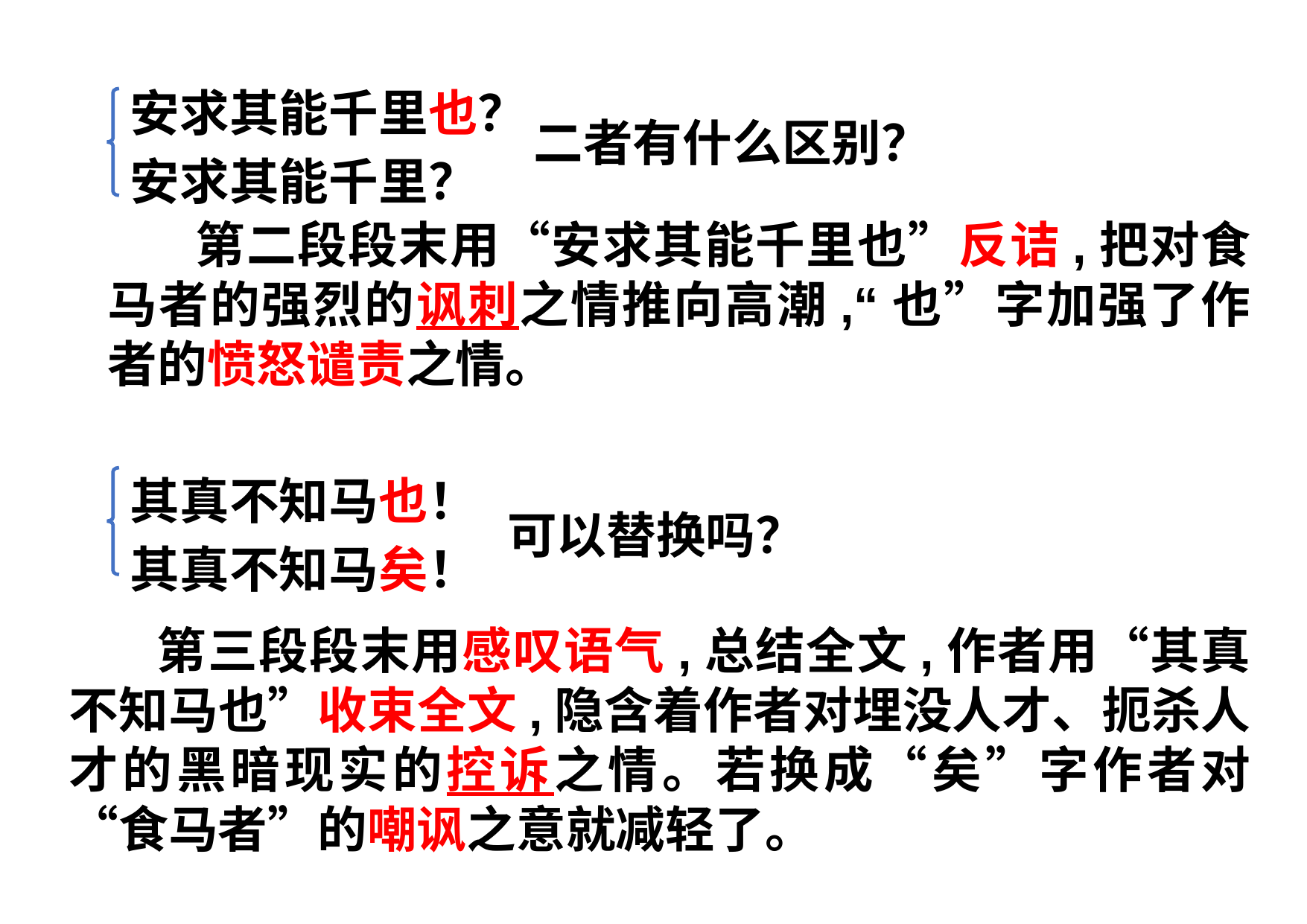

安求其能千里也？
安求其能千里？

二者有什么区别？
第二段段末用“安求其能千里也”反诘,把对食马者的强烈的讽刺之情推向高潮,“也”字加强了作者的愤怒谴责之情。
其真不知马也！
其真不知马矣！

可以替换吗？
第三段段末用感叹语气,总结全文,作者用“其真不知马也”收束全文,隐含着作者对埋没人才、扼杀人才的黑暗现实的控诉之情。若换成“矣”字作者对“食马者”的嘲讽之意就减轻了。